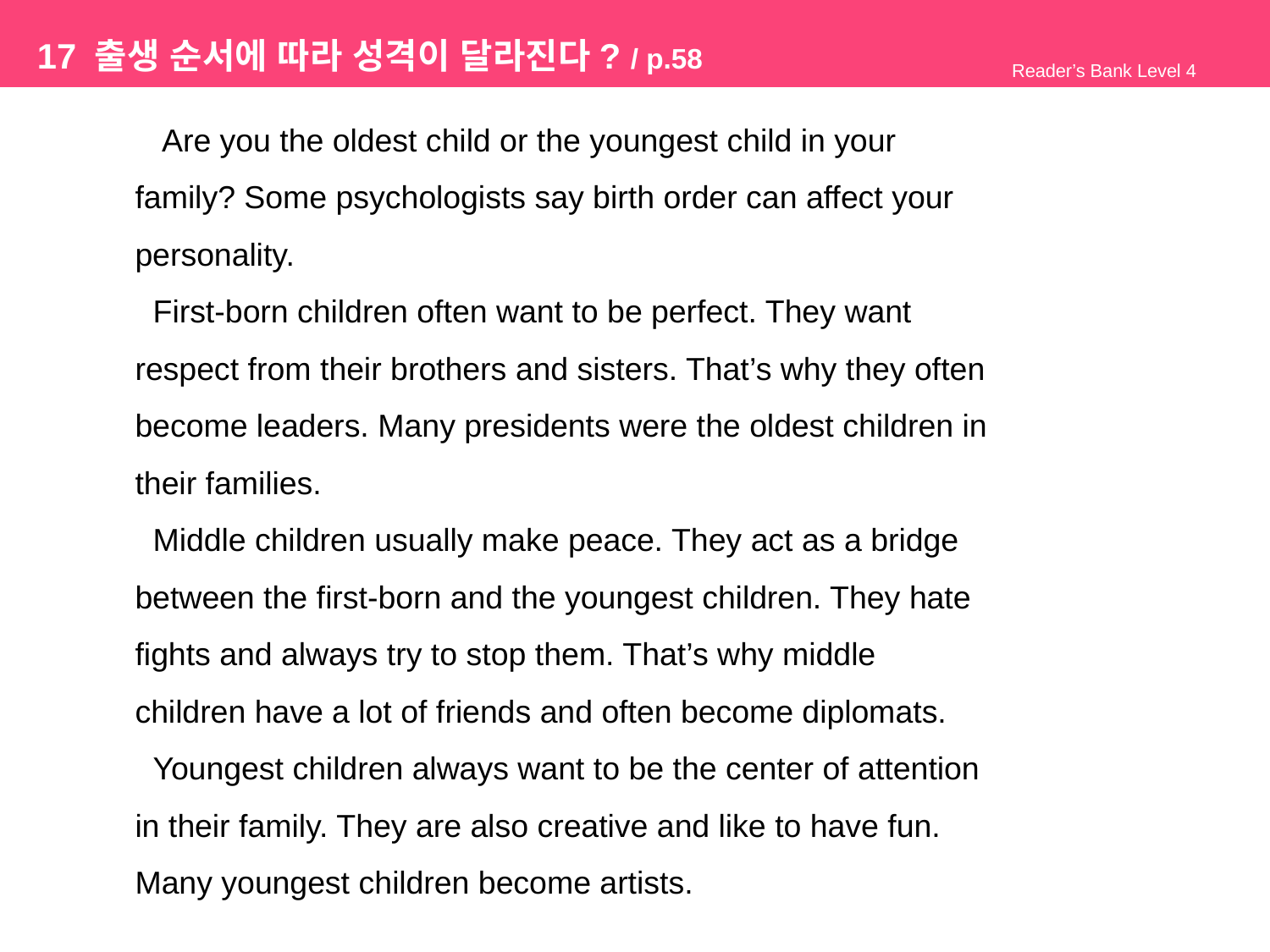

# 17 출생 순서에 따라 성격이 달라진다? / p.58
Reader’s Bank Level 4

   Are you the oldest child or the youngest child in your
family? Some psychologists say birth order can affect your
personality.
  First-born children often want to be perfect. They want
respect from their brothers and sisters. That’s why they often
become leaders. Many presidents were the oldest children in
their families.
  Middle children usually make peace. They act as a bridge
between the first-born and the youngest children. They hate
fights and always try to stop them. That’s why middle
children have a lot of friends and often become diplomats.
  Youngest children always want to be the center of attention
in their family. They are also creative and like to have fun.
Many youngest children become artists.